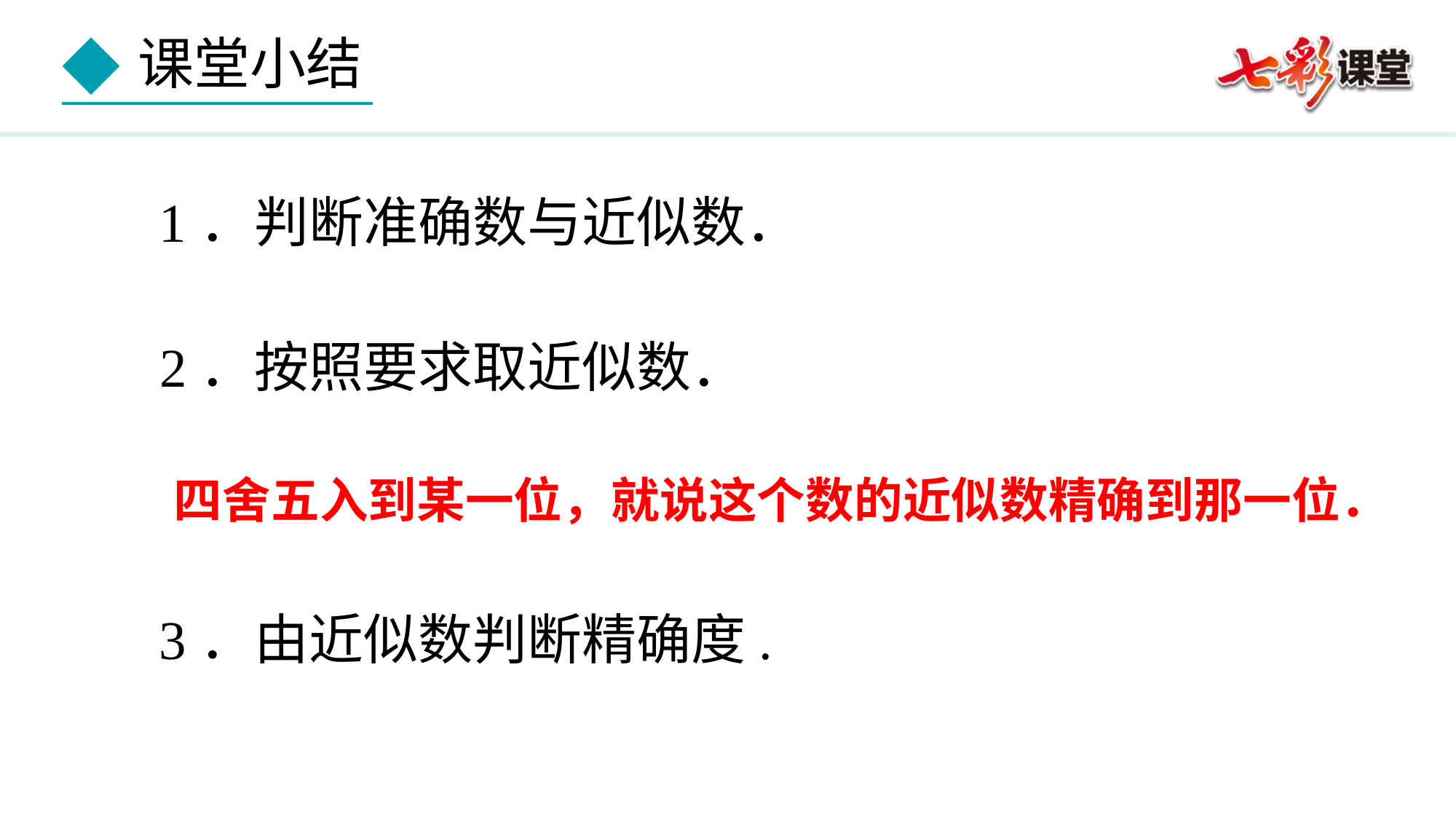

1．判断准确数与近似数．
2．按照要求取近似数．
四舍五入到某一位，就说这个数的近似数精确到那一位．
3．由近似数判断精确度.